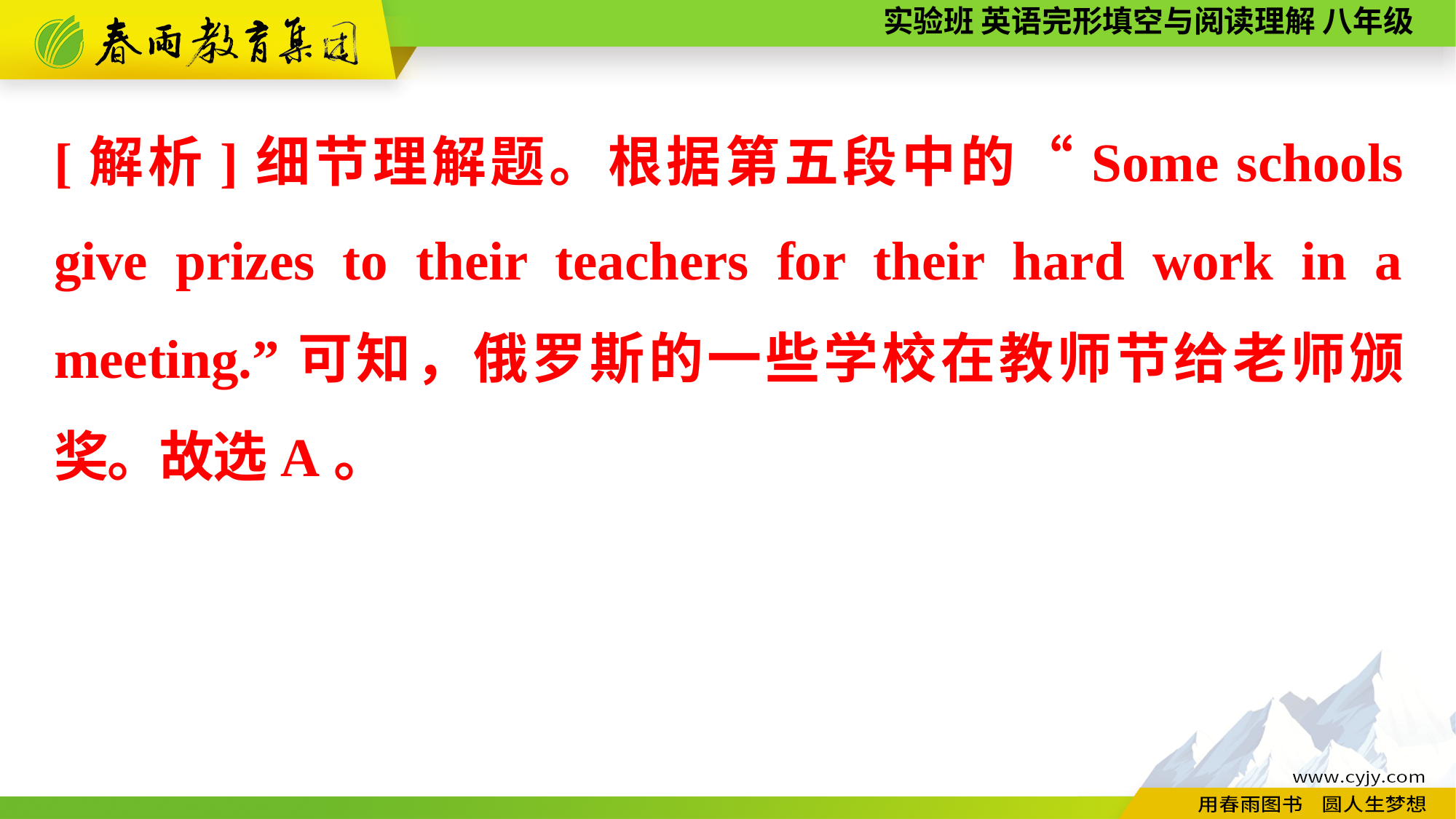

[解析]细节理解题。根据第五段中的“Some schools give prizes to their teachers for their hard work in a meeting.”可知，俄罗斯的一些学校在教师节给老师颁奖。故选A。